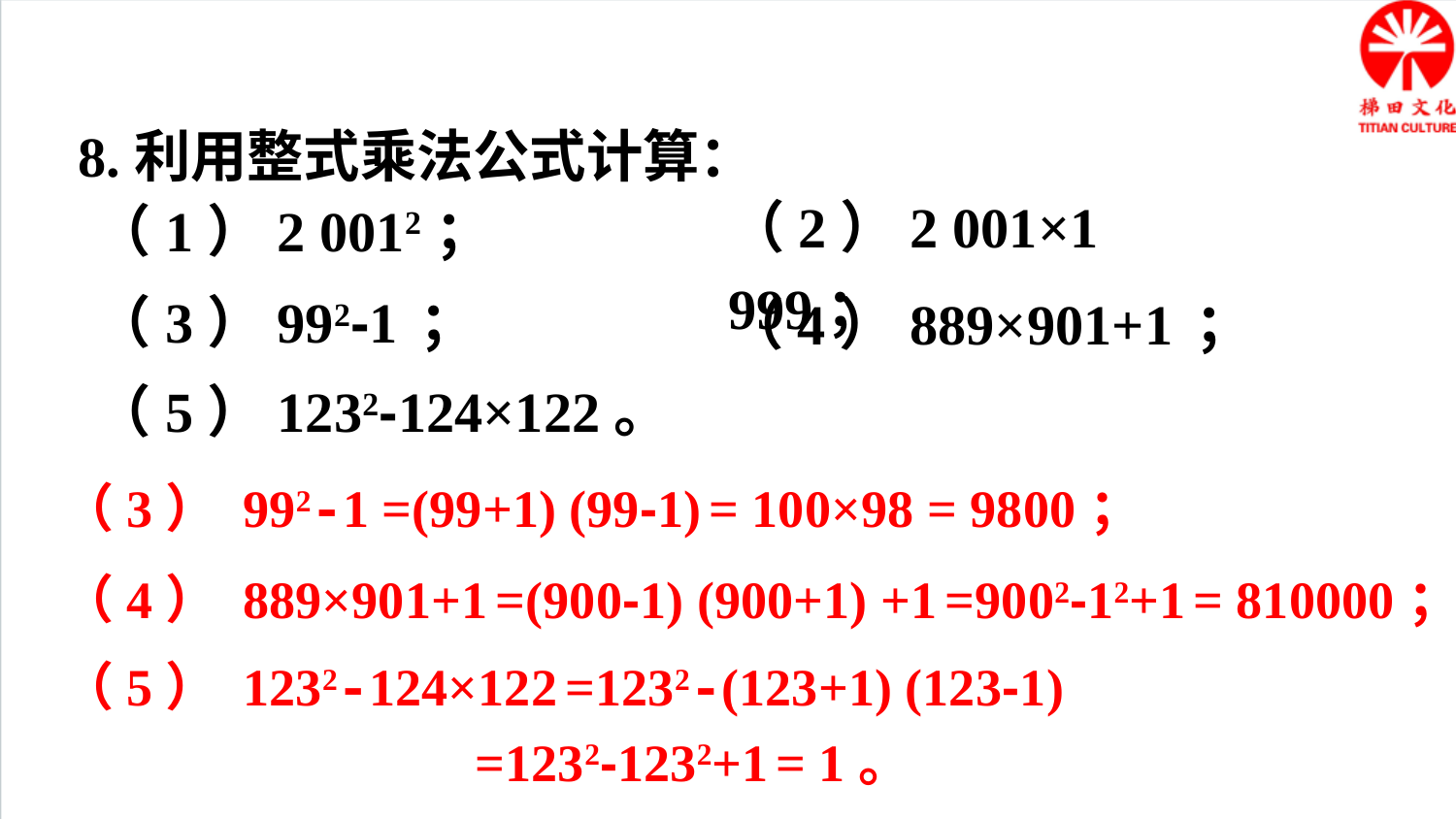

8.利用整式乘法公式计算：
（2）2 001×1 999；
（1）2 0012；
（3）992-1 ；
（4）889×901+1 ；
（5）1232-124×122。
（3） 992-1 =(99+1) (99-1) = 100×98 = 9800；
（4） 889×901+1 =(900-1) (900+1) +1 =9002-12+1 = 810000；
（5） 1232-124×122 =1232-(123+1) (123-1)
                                                       =1232-1232+1 = 1。